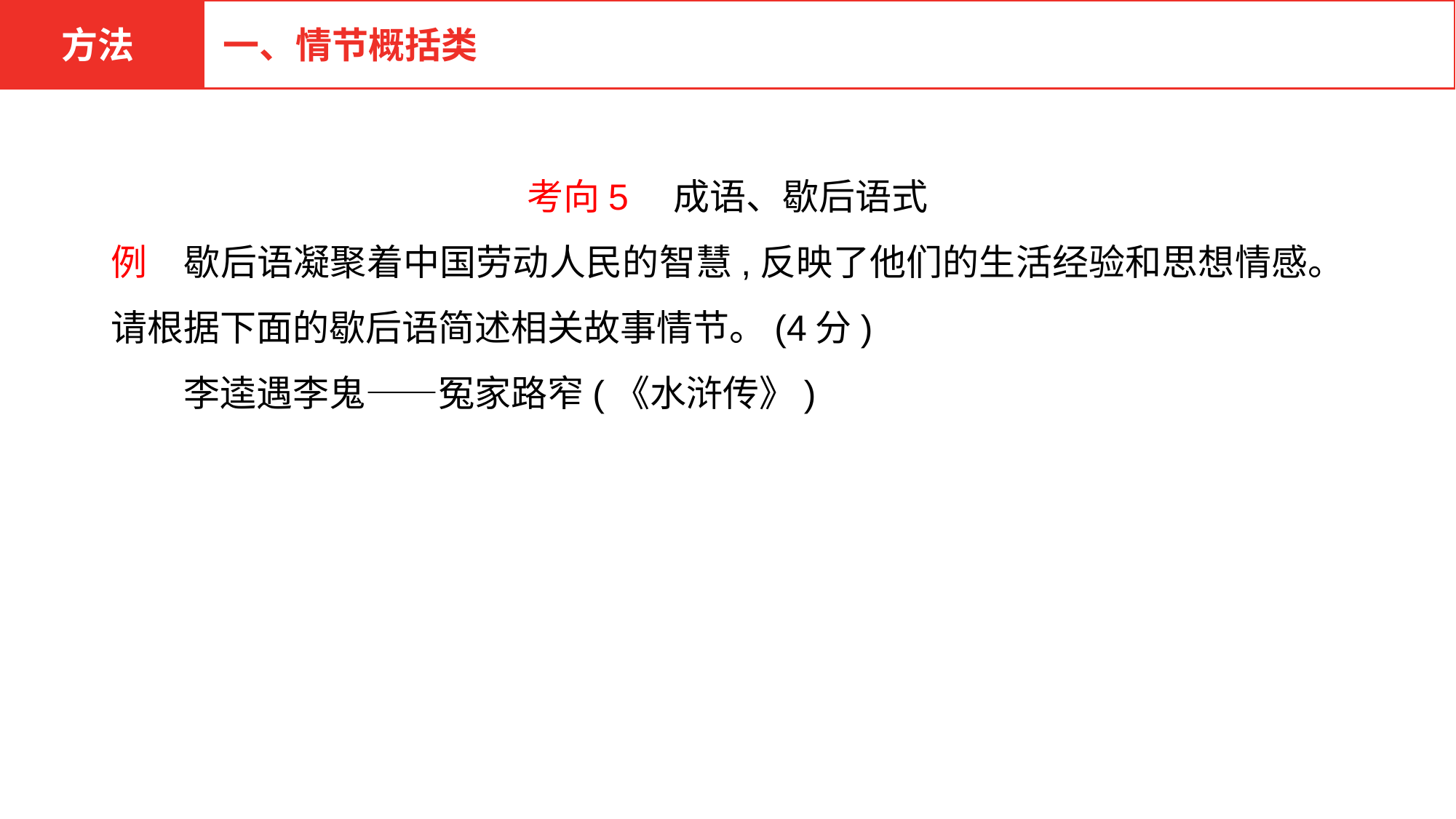

方法
一、情节概括类
考向5　成语、歇后语式
例　歇后语凝聚着中国劳动人民的智慧,反映了他们的生活经验和思想情感。请根据下面的歇后语简述相关故事情节。(4分)
　　李逵遇李鬼——冤家路窄(《水浒传》)